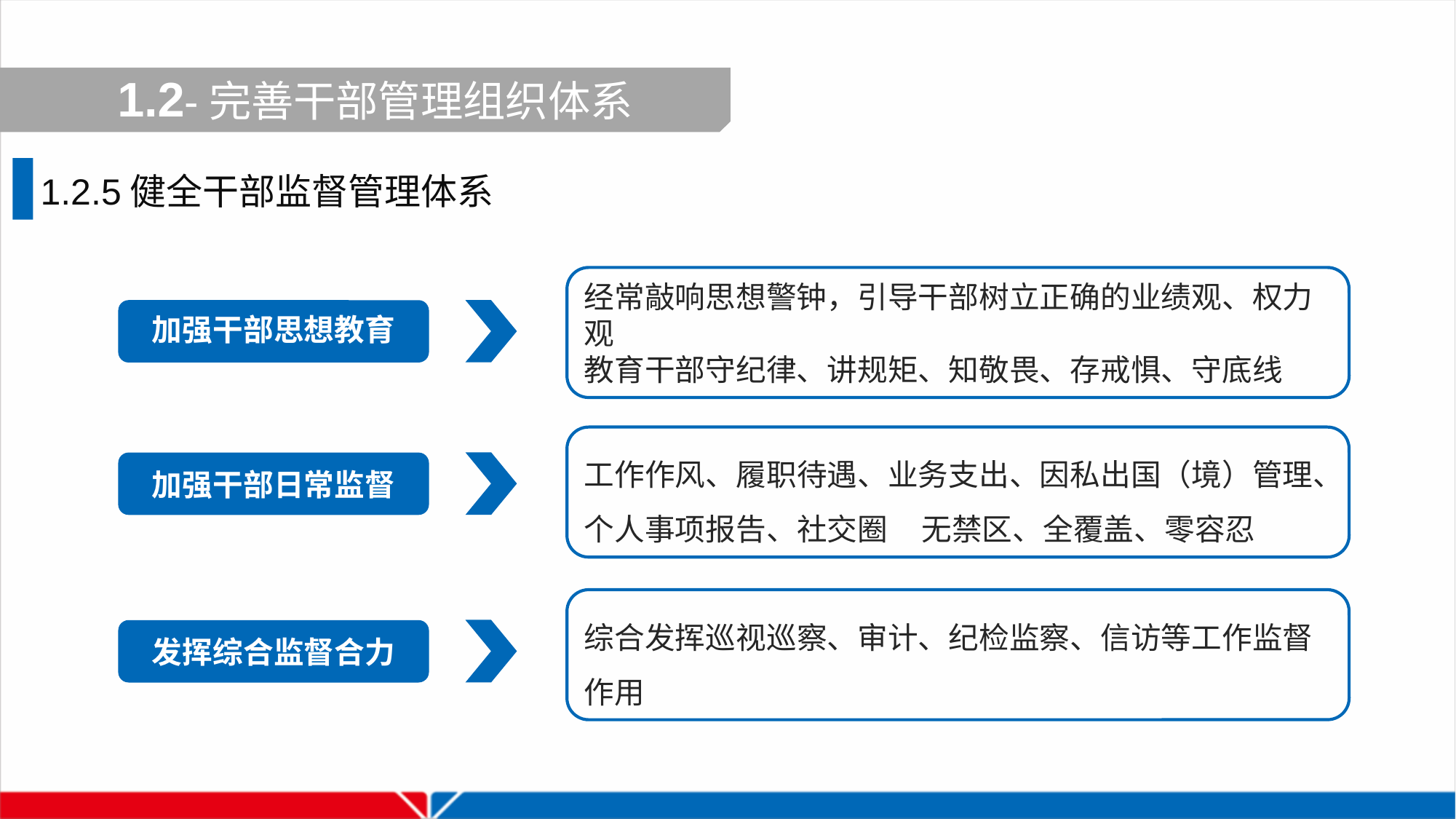

1.2-完善干部管理组织体系

1.2.5健全干部监督管理体系
经常敲响思想警钟，引导干部树立正确的业绩观、权力观
教育干部守纪律、讲规矩、知敬畏、存戒惧、守底线
加强干部思想教育

工作作风、履职待遇、业务支出、因私出国（境）管理、个人事项报告、社交圈     无禁区、全覆盖、零容忍

加强干部日常监督
综合发挥巡视巡察、审计、纪检监察、信访等工作监督作用

发挥综合监督合力